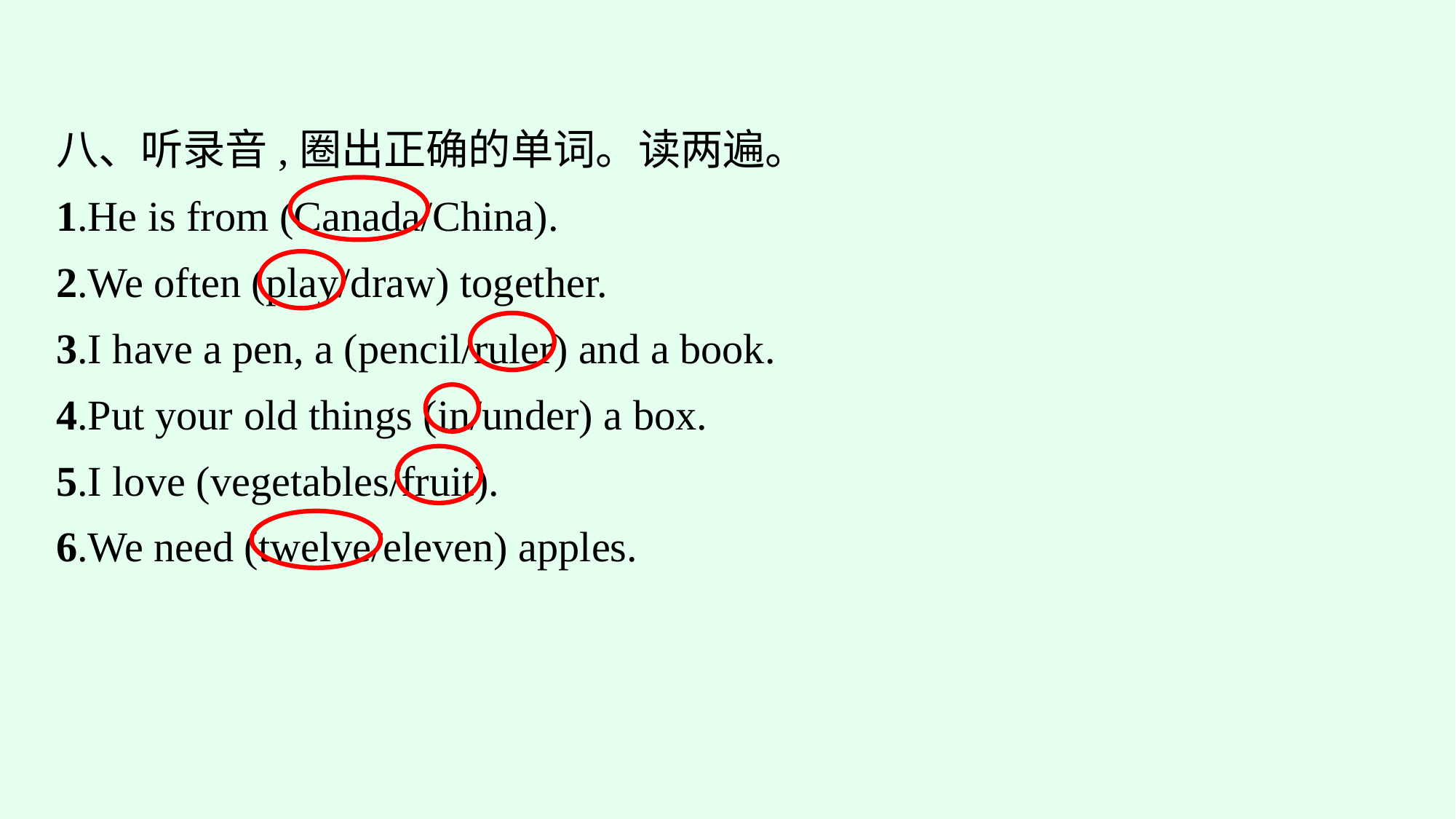

八、听录音,圈出正确的单词。读两遍。
1.He is from (Canada/China).
2.We often (play/draw) together.
3.I have a pen, a (pencil/ruler) and a book.
4.Put your old things (in/under) a box.
5.I love (vegetables/fruit).
6.We need (twelve/eleven) apples.